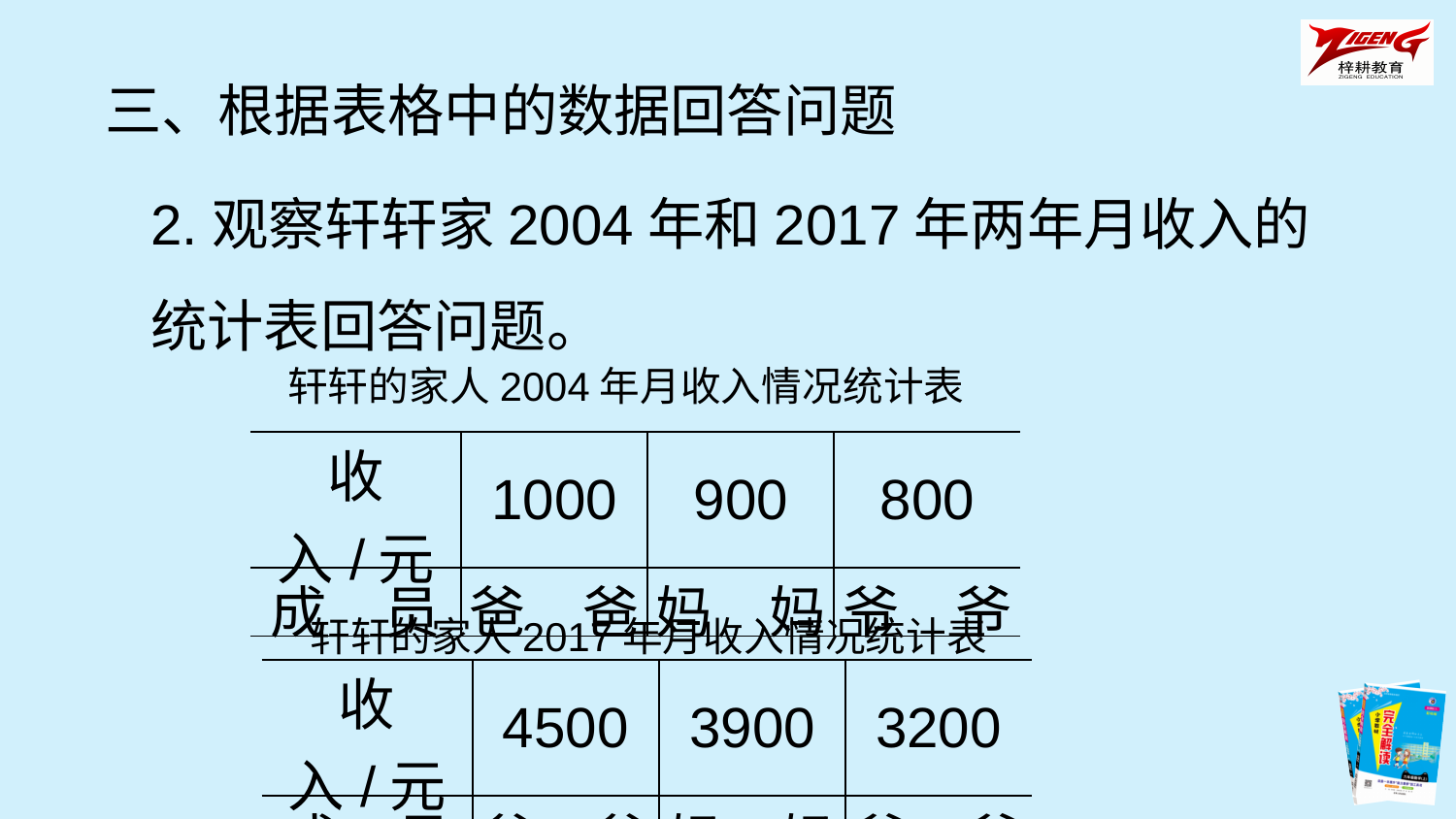

三、根据表格中的数据回答问题
2.观察轩轩家2004年和2017年两年月收入的统计表回答问题。
轩轩的家人2004年月收入情况统计表
| 收入/元 | 1000 | 900 | 800 |
| --- | --- | --- | --- |
| 成　员 | 爸　爸 | 妈　妈 | 爷　爷 |
轩轩的家人2017年月收入情况统计表
| 收入/元 | 4500 | 3900 | 3200 |
| --- | --- | --- | --- |
| 成　员 | 爸　爸 | 妈　妈 | 爷　爷 |